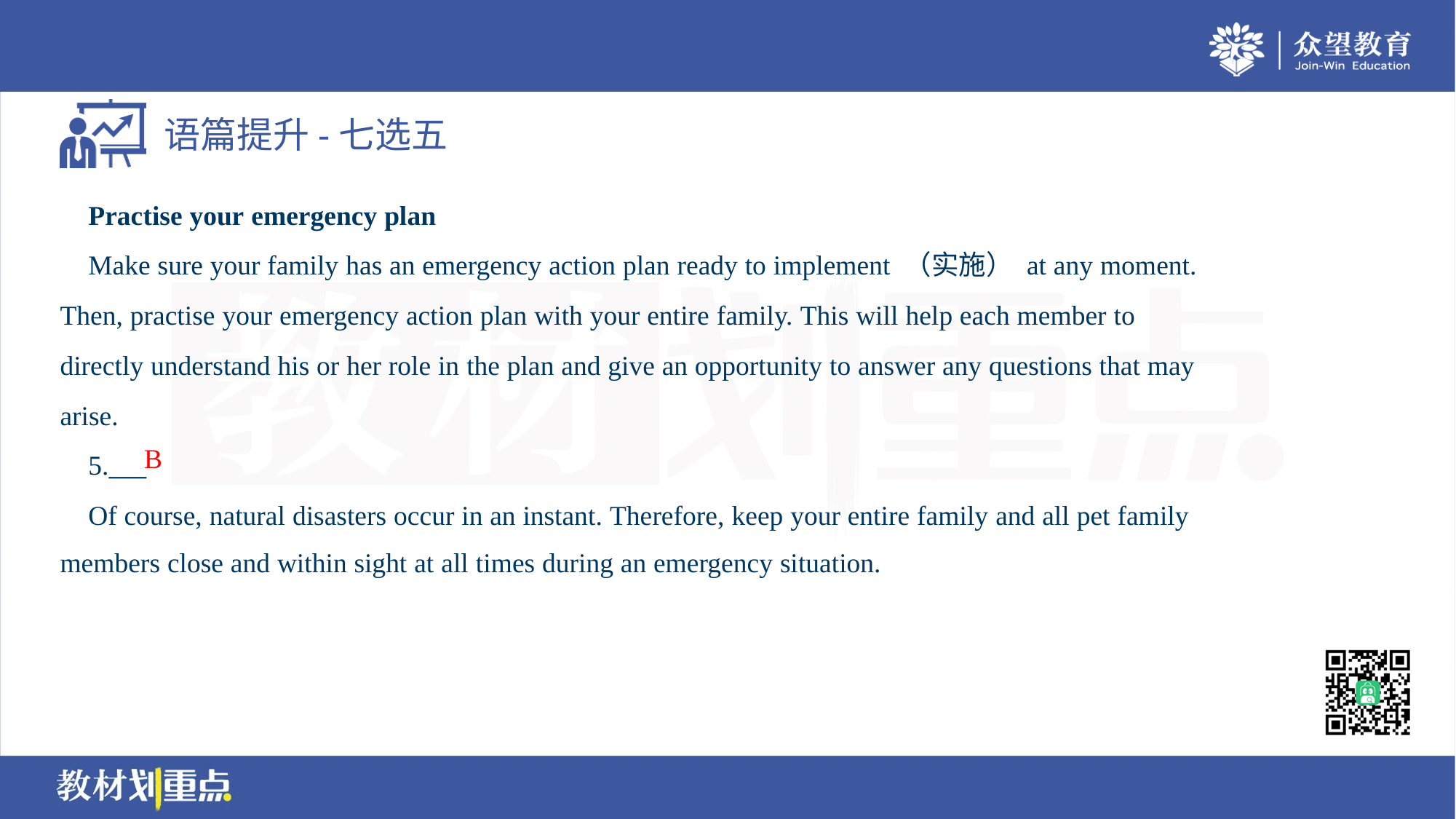

Practise your emergency plan
    Make sure your family has an emergency action plan ready to implement （实施） at any moment.
Then, practise your emergency action plan with your entire family. This will help each member to
directly understand his or her role in the plan and give an opportunity to answer any questions that may
arise.
    5.___
    Of course, natural disasters occur in an instant. Therefore, keep your entire family and all pet family
members close and within sight at all times during an emergency situation.
B